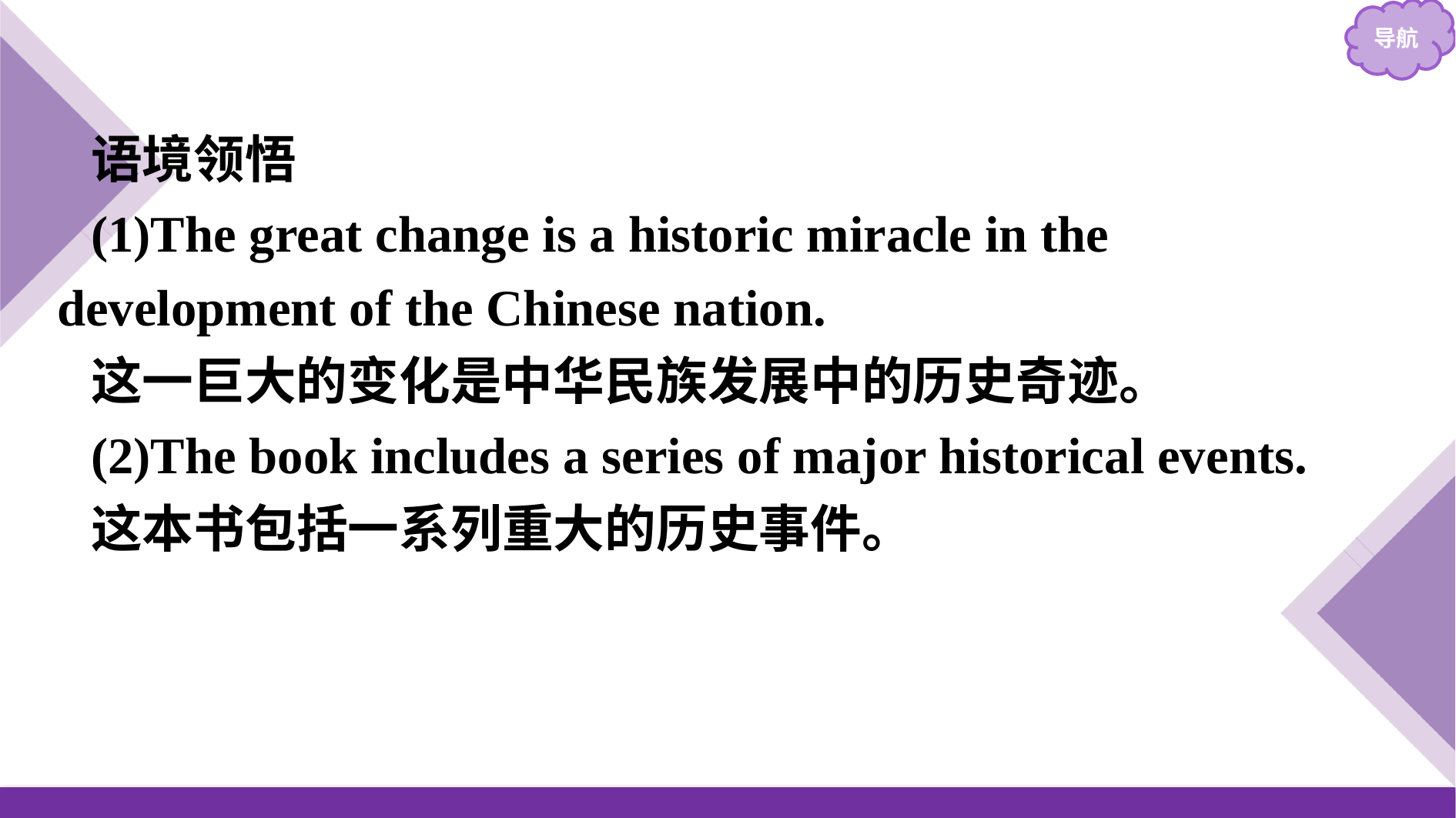

语境领悟
(1)The great change is a historic miracle in the development of the Chinese nation.
这一巨大的变化是中华民族发展中的历史奇迹。
(2)The book includes a series of major historical events.
这本书包括一系列重大的历史事件。